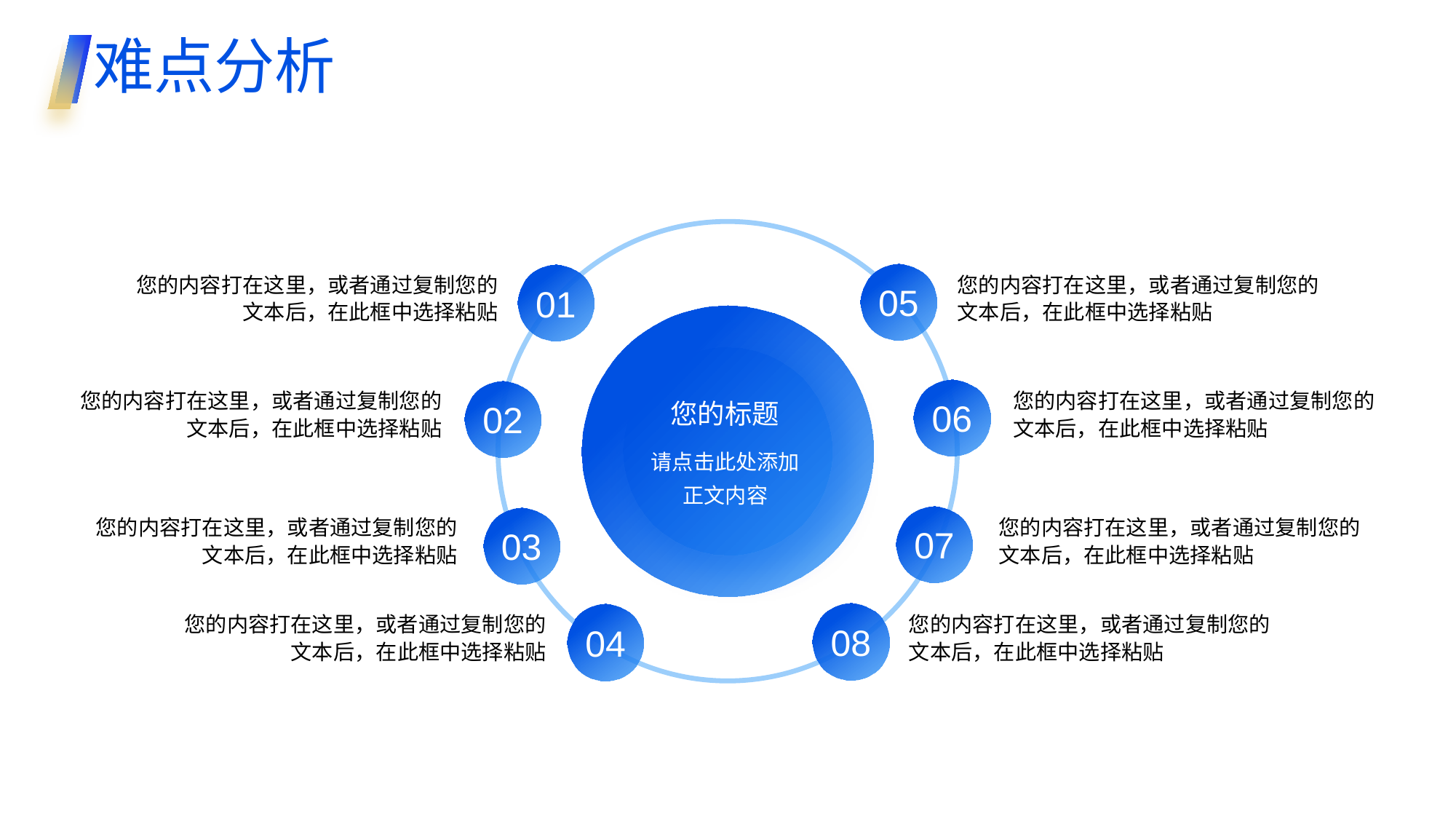

难点分析

您的内容打在这里，或者通过复制您的文本后，在此框中选择粘贴
您的内容打在这里，或者通过复制您的文本后，在此框中选择粘贴
05
01

您的内容打在这里，或者通过复制您的文本后，在此框中选择粘贴
您的内容打在这里，或者通过复制您的文本后，在此框中选择粘贴
06
您的标题
02
请点击此处添加正文内容

您的内容打在这里，或者通过复制您的文本后，在此框中选择粘贴
您的内容打在这里，或者通过复制您的文本后，在此框中选择粘贴
07
03

您的内容打在这里，或者通过复制您的文本后，在此框中选择粘贴
您的内容打在这里，或者通过复制您的文本后，在此框中选择粘贴
08
04